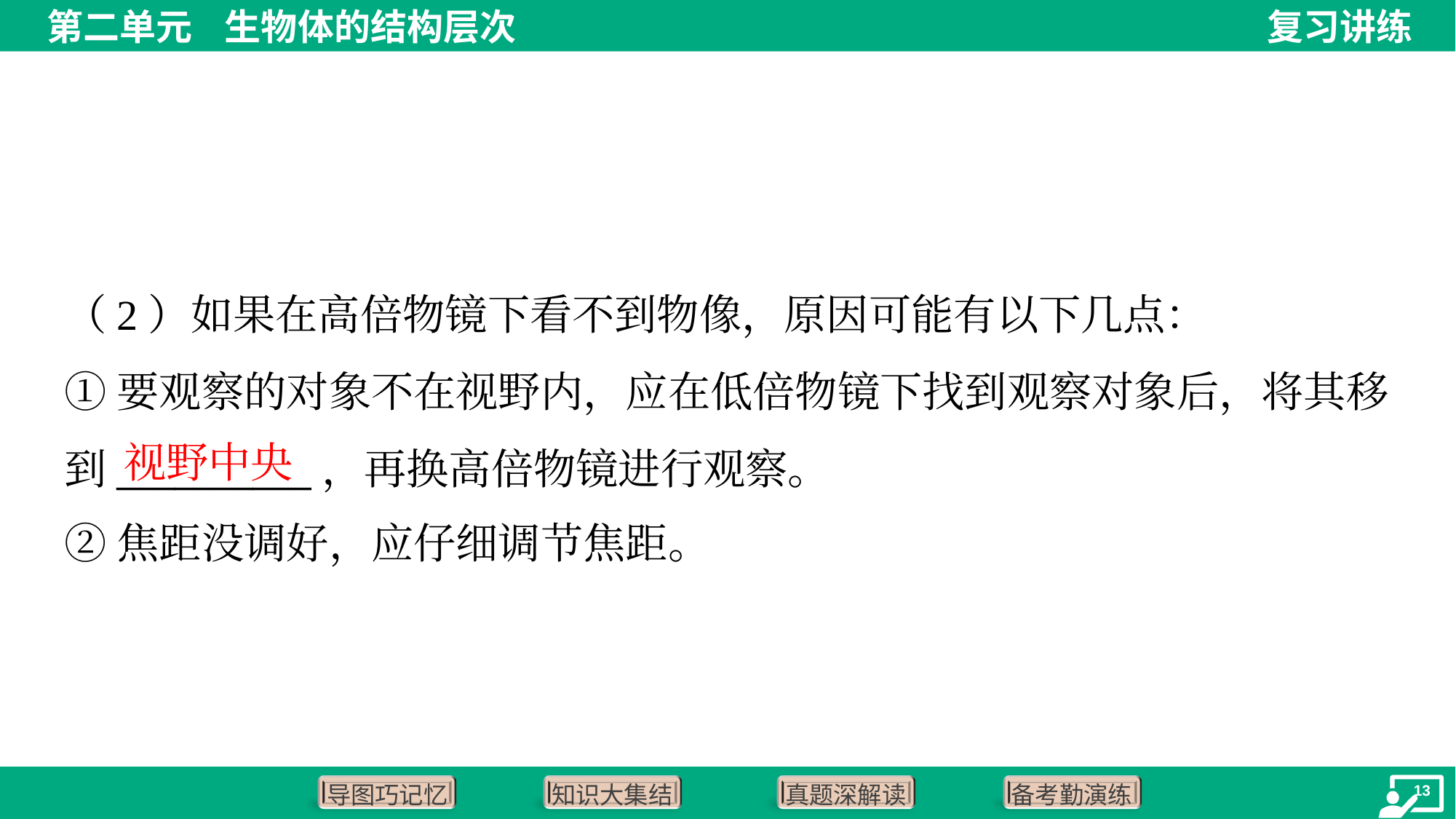

（2）如果在高倍物镜下看不到物像，原因可能有以下几点：
①要观察的对象不在视野内，应在低倍物镜下找到观察对象后，将其移
到__________，再换高倍物镜进行观察。
②焦距没调好，应仔细调节焦距。
视野中央